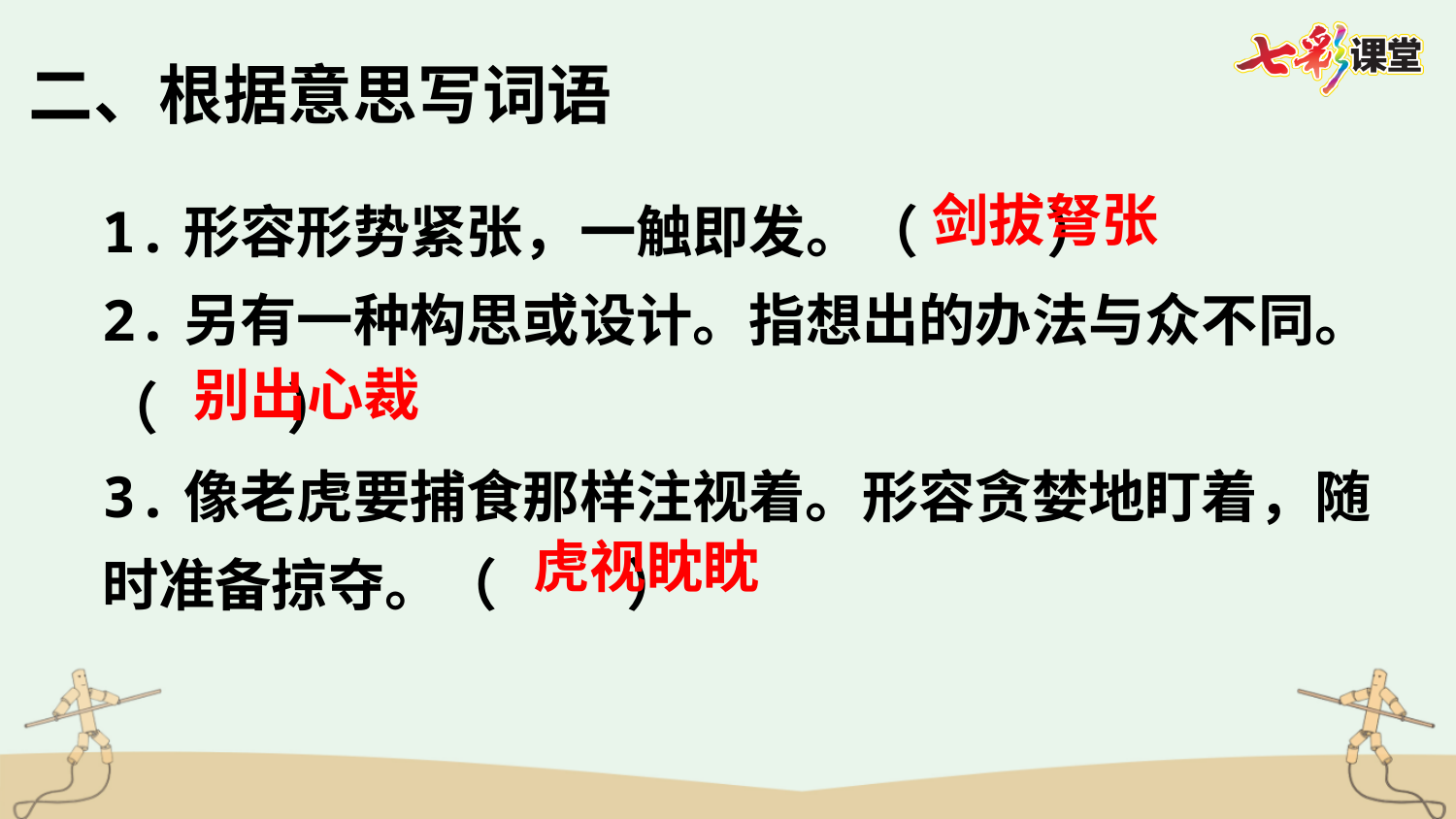

二、根据意思写词语
1.形容形势紧张，一触即发。（          ）
2.另有一种构思或设计。指想出的办法与众不同。  （          ）
3.像老虎要捕食那样注视着。形容贪婪地盯着，随时准备掠夺。（          ）
剑拔弩张
别出心裁
虎视眈眈